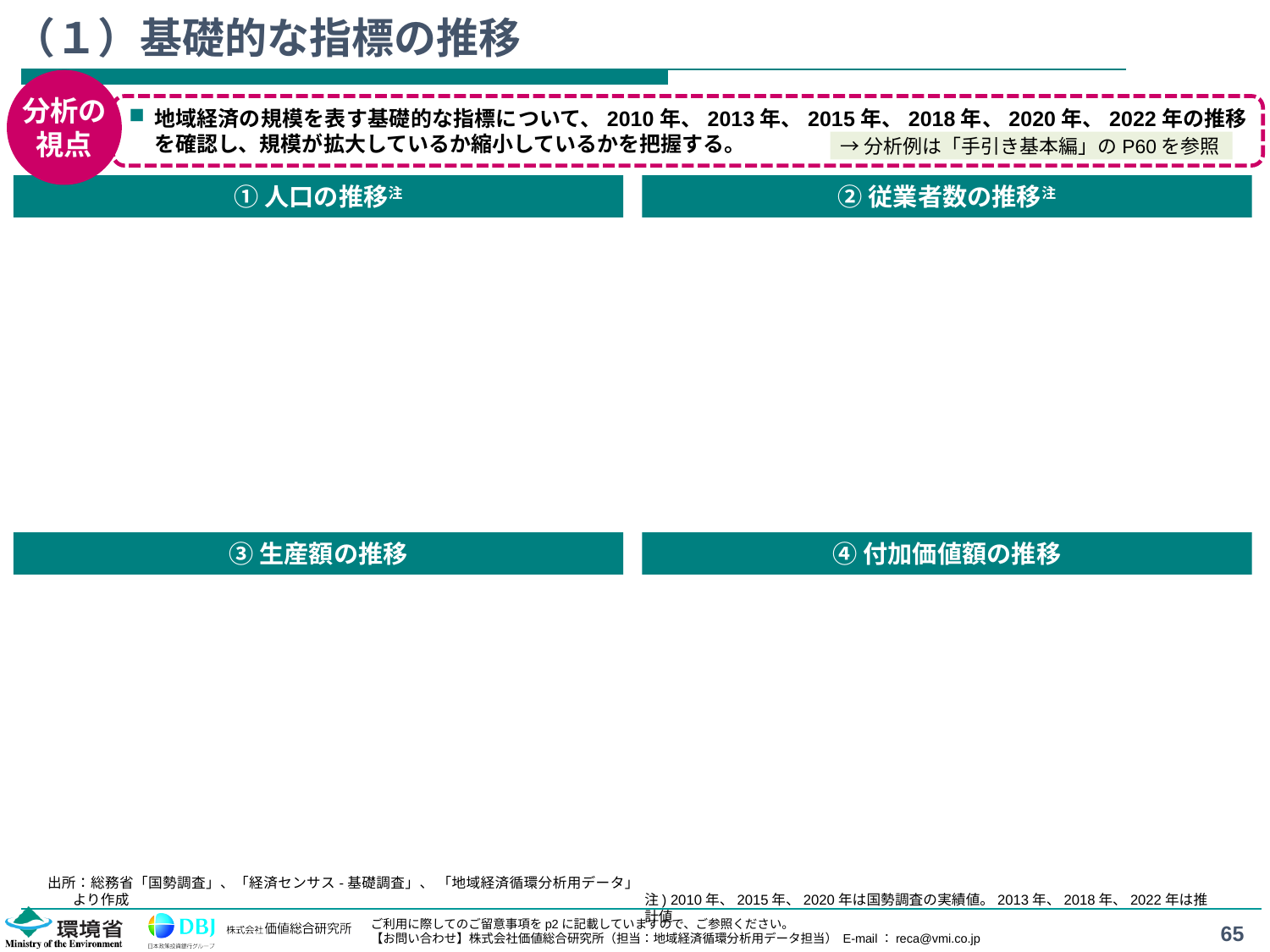

# （１）基礎的な指標の推移
分析の
視点
地域経済の規模を表す基礎的な指標について、2010年、2013年、2015年、2018年、2020年、2022年の推移を確認し、規模が拡大しているか縮小しているかを把握する。
→分析例は「手引き基本編」のP60を参照
①人口の推移注
②従業者数の推移注
③生産額の推移
④付加価値額の推移
出所：総務省「国勢調査」、「経済センサス-基礎調査」、 「地域経済循環分析用データ」より作成
注) 2010年、2015年、2020年は国勢調査の実績値。2013年、2018年、2022年は推計値
65